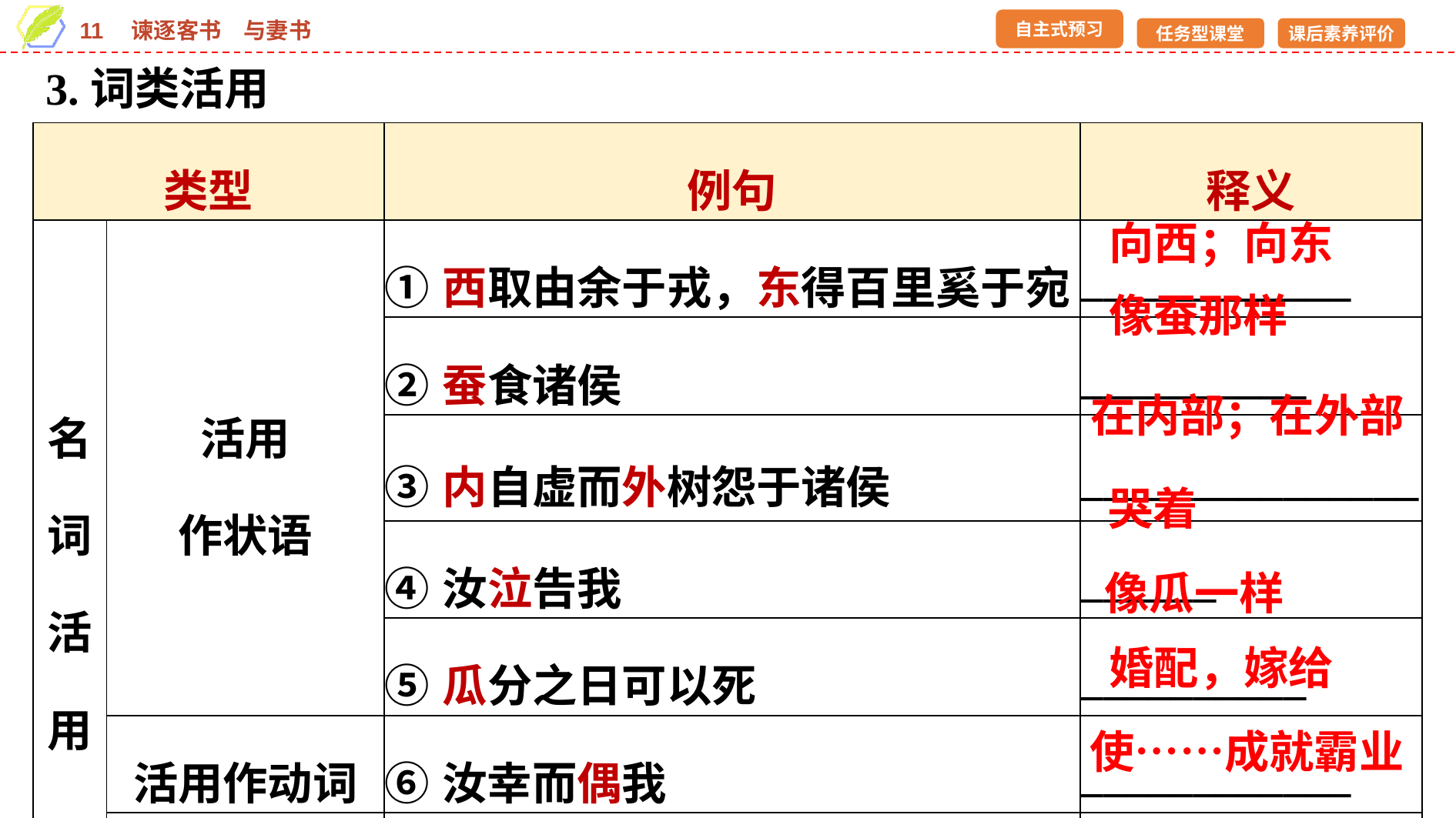

3.词类活用
| 类型 |  | 例句 | 释义 |
| --- | --- | --- | --- |
| 名词 活用 | 活用 作状语 | ①西取由余于戎，东得百里奚于宛 | \_\_\_\_\_\_\_\_\_\_\_\_ |
|  |  | ②蚕食诸侯 | \_\_\_\_\_\_\_\_\_\_ |
|  |  | ③内自虚而外树怨于诸侯 | \_\_\_\_\_\_\_\_\_\_\_\_\_\_\_ |
|  |  | ④汝泣告我 | \_\_\_\_\_\_ |
|  |  | ⑤瓜分之日可以死 | \_\_\_\_\_\_\_\_\_\_ |
|  | 活用作动词 | ⑥汝幸而偶我 | \_\_\_\_\_\_\_\_\_\_\_\_ |
|  | 使动用法 | ⑦却宾客以业诸侯 | \_\_\_\_\_\_\_\_\_\_\_\_\_\_\_ |
向西；向东
像蚕那样
在内部；在外部
哭着
像瓜一样
婚配，嫁给
使……成就霸业